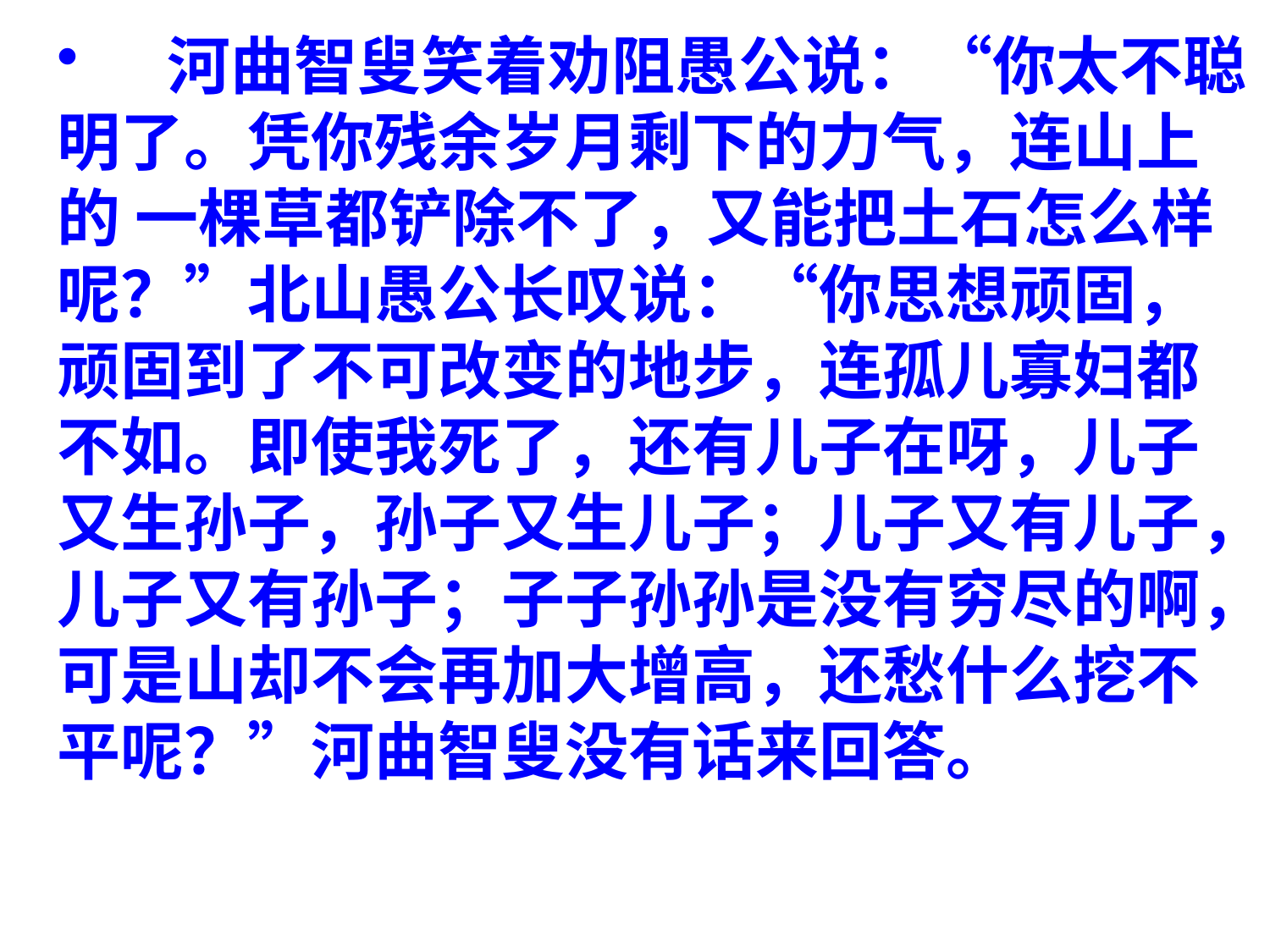

河曲智叟笑着劝阻愚公说：“你太不聪明了。凭你残余岁月剩下的力气，连山上的 一棵草都铲除不了，又能把土石怎么样呢？”北山愚公长叹说：“你思想顽固，顽固到了不可改变的地步，连孤儿寡妇都不如。即使我死了，还有儿子在呀，儿子又生孙子，孙子又生儿子；儿子又有儿子，儿子又有孙子；子子孙孙是没有穷尽的啊，可是山却不会再加大增高，还愁什么挖不平呢？”河曲智叟没有话来回答。